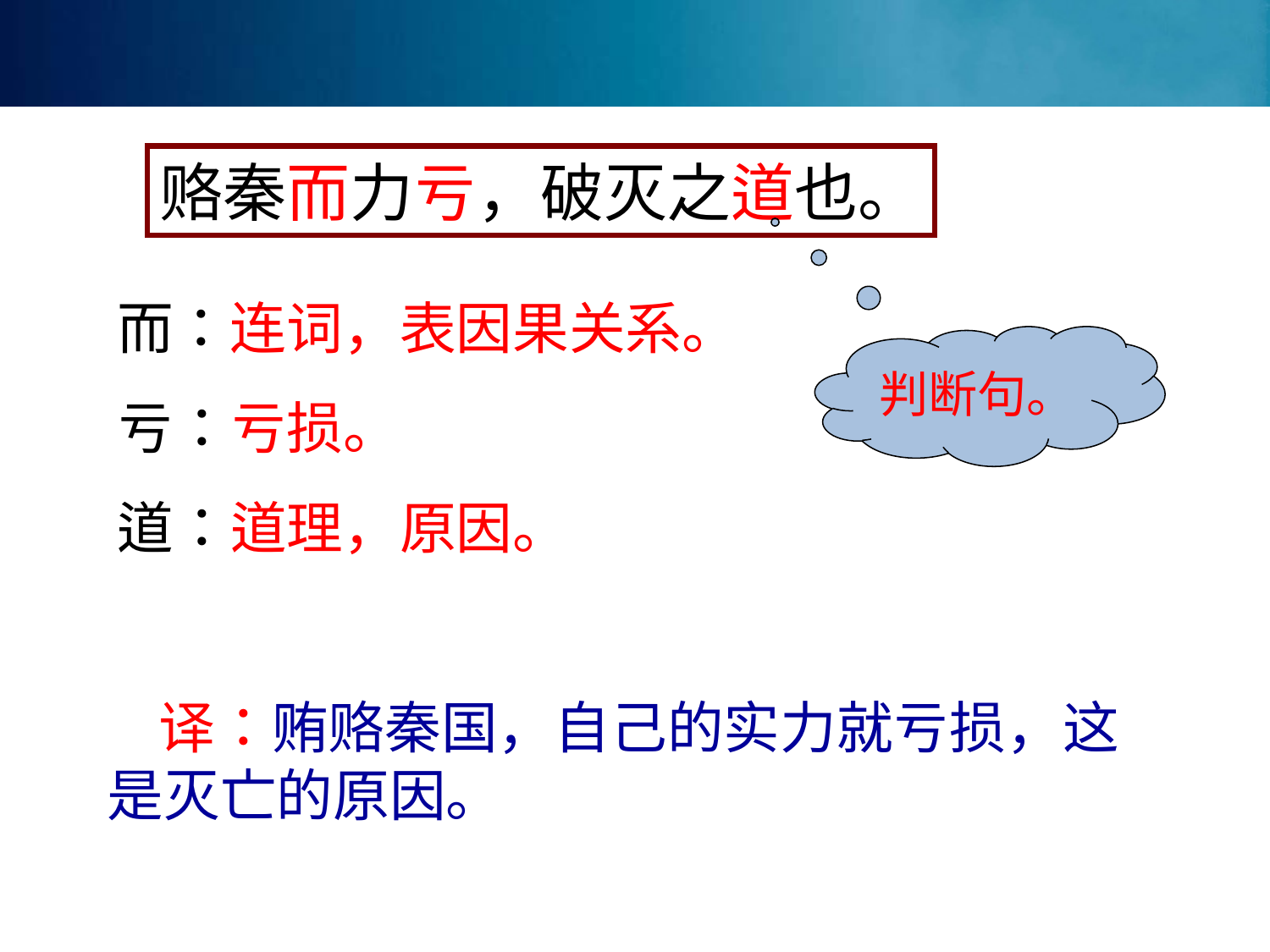

赂秦而力亏，破灭之道也。
而：连词，表因果关系。

判断句。

亏：亏损。
道：道理，原因。
   译：贿赂秦国，自己的实力就亏损，这是灭亡的原因。